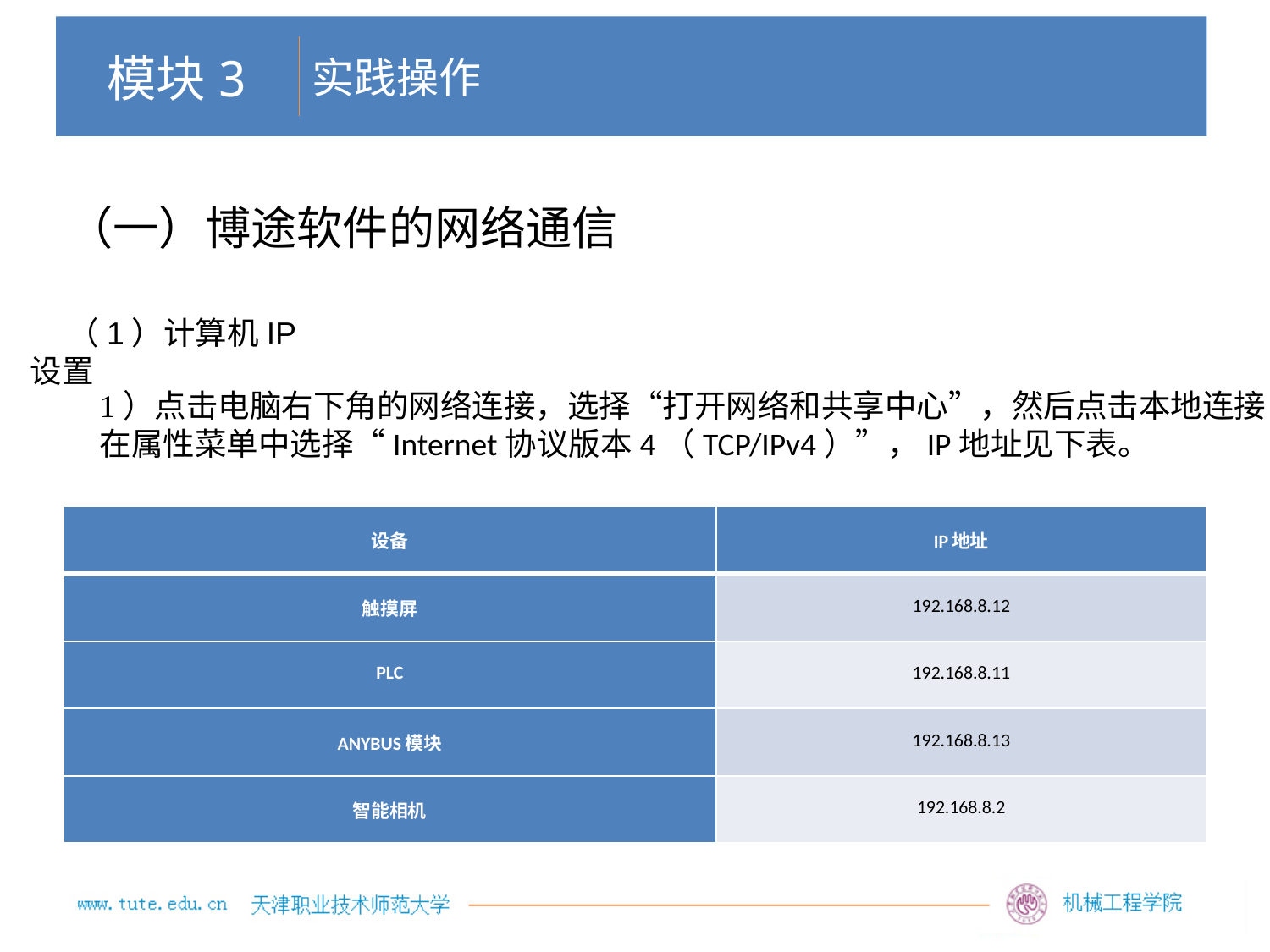

实践操作
# 模块3

（一）博途软件的网络通信
（1）计算机IP设置
1）点击电脑右下角的网络连接，选择“打开网络和共享中心”，然后点击本地连接，
在属性菜单中选择“Internet协议版本4（TCP/IPv4）”，IP地址见下表。
| 设备 | IP地址 |
| --- | --- |
| 触摸屏 | 192.168.8.12 |
| PLC | 192.168.8.11 |
| ANYBUS模块 | 192.168.8.13 |
| 智能相机 | 192.168.8.2 |